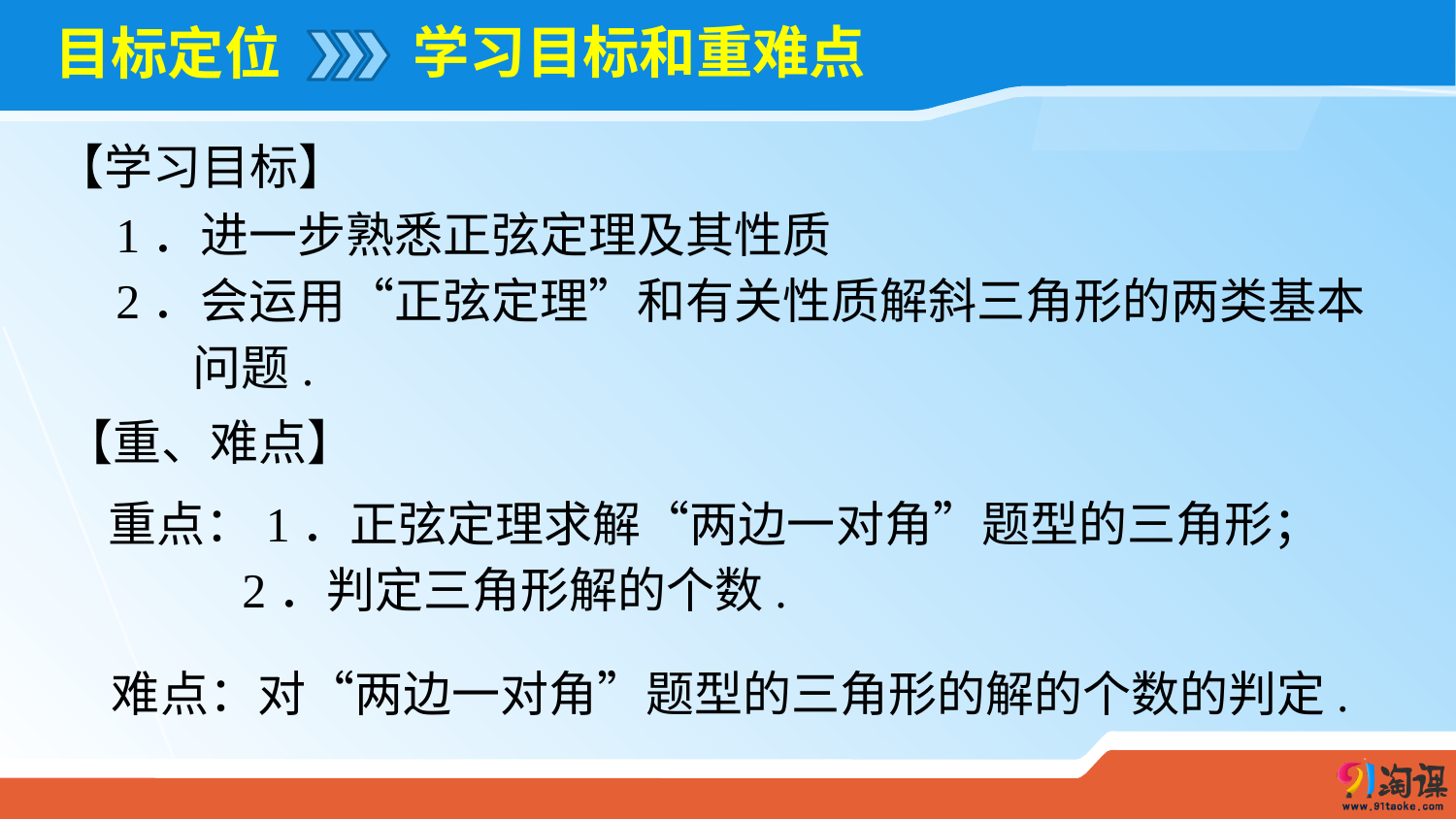

学习目标和重难点
# 目标定位
【学习目标】
1．进一步熟悉正弦定理及其性质
2．会运用“正弦定理”和有关性质解斜三角形的两类基本
      问题.
【重、难点】

重点：1．正弦定理求解“两边一对角”题型的三角形；
           2．判定三角形解的个数.
难点：对“两边一对角”题型的三角形的解的个数的判定.